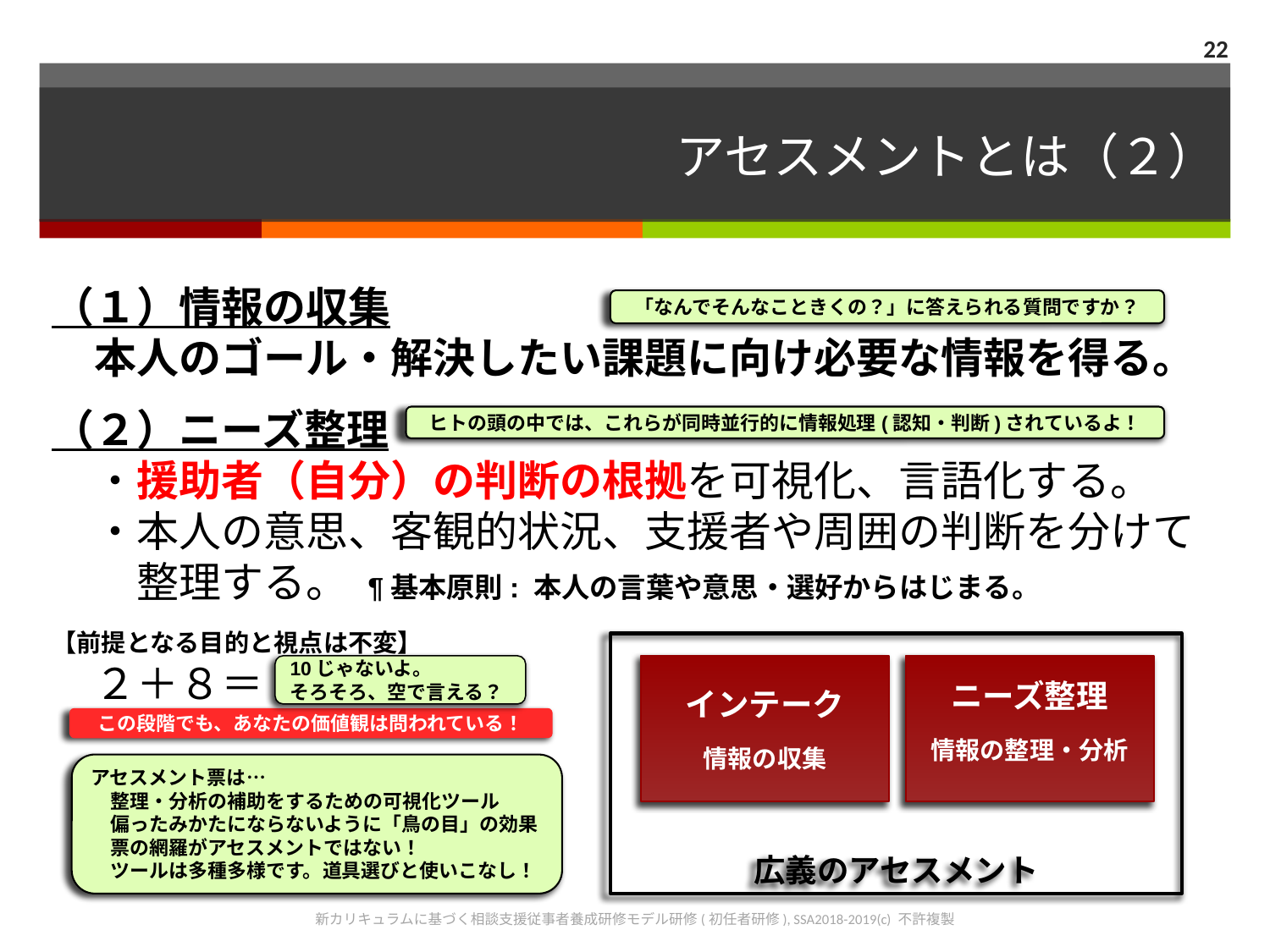

22
# アセスメントとは（２）
（１）情報の収集
　本人のゴール・解決したい課題に向け必要な情報を得る。

（２）ニーズ整理
　・援助者（自分）の判断の根拠を可視化、言語化する。
　・本人の意思、客観的状況、支援者や周囲の判断を分けて
　　整理する。 ¶基本原則: 本人の言葉や意思・選好からはじまる。

【前提となる目的と視点は不変】
　２＋８＝

「なんでそんなこときくの？」に答えられる質問ですか？
ヒトの頭の中では、これらが同時並行的に情報処理(認知・判断)されているよ！

広義のアセスメント
10じゃないよ。
そろそろ、空で言える？
インテーク

情報の収集
ニーズ整理

情報の整理・分析
この段階でも、あなたの価値観は問われている！
アセスメント票は…
　整理・分析の補助をするための可視化ツール
　偏ったみかたにならないように「鳥の目」の効果
　票の網羅がアセスメントではない！
　ツールは多種多様です。道具選びと使いこなし！
新カリキュラムに基づく相談支援従事者養成研修モデル研修(初任者研修), SSA2018-2019(c) 不許複製